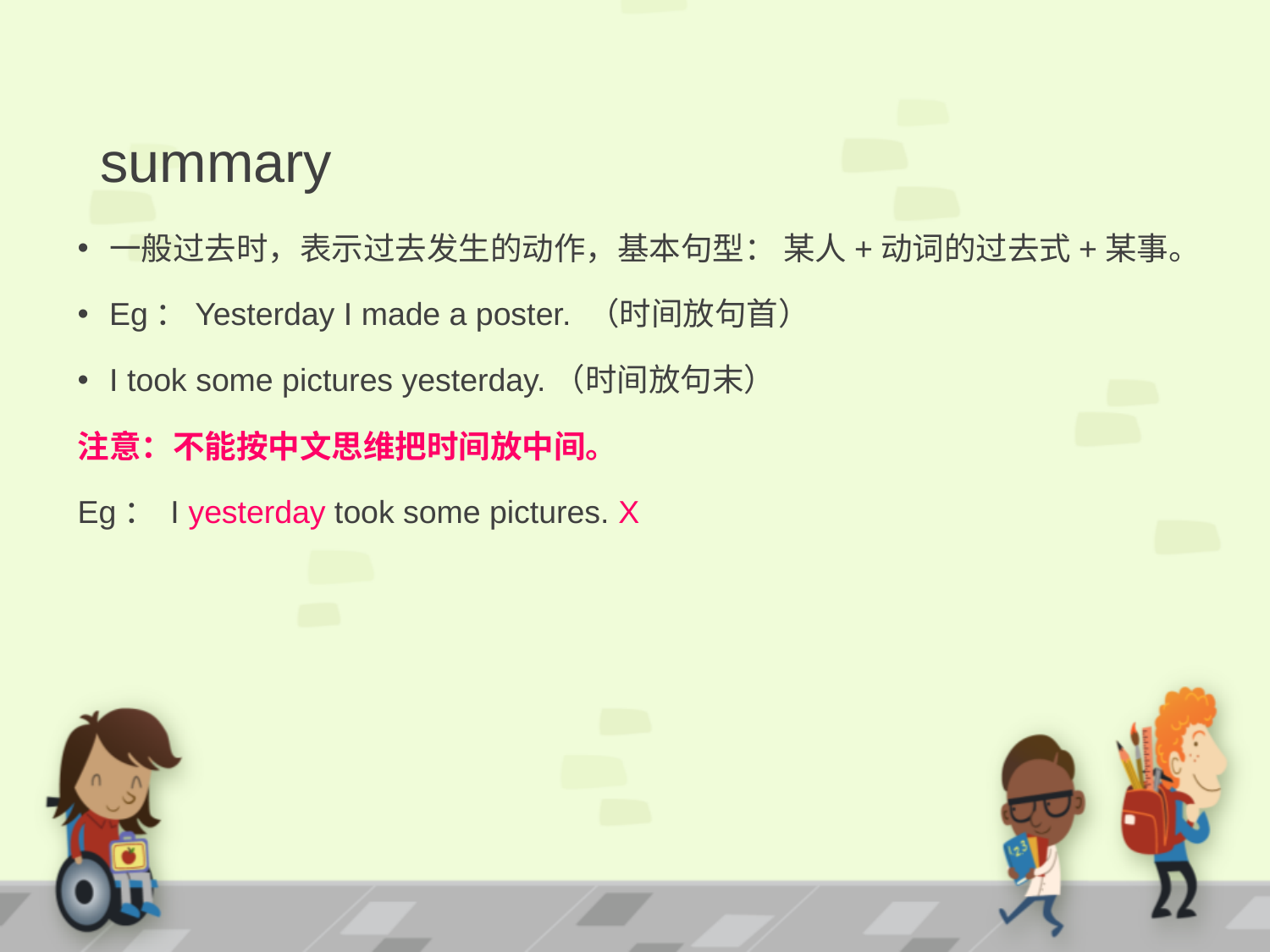

# summary
一般过去时，表示过去发生的动作，基本句型： 某人+动词的过去式+某事。
Eg：Yesterday I made a poster. （时间放句首）
I took some pictures yesterday.（时间放句末）
注意：不能按中文思维把时间放中间。
Eg： I yesterday took some pictures. X